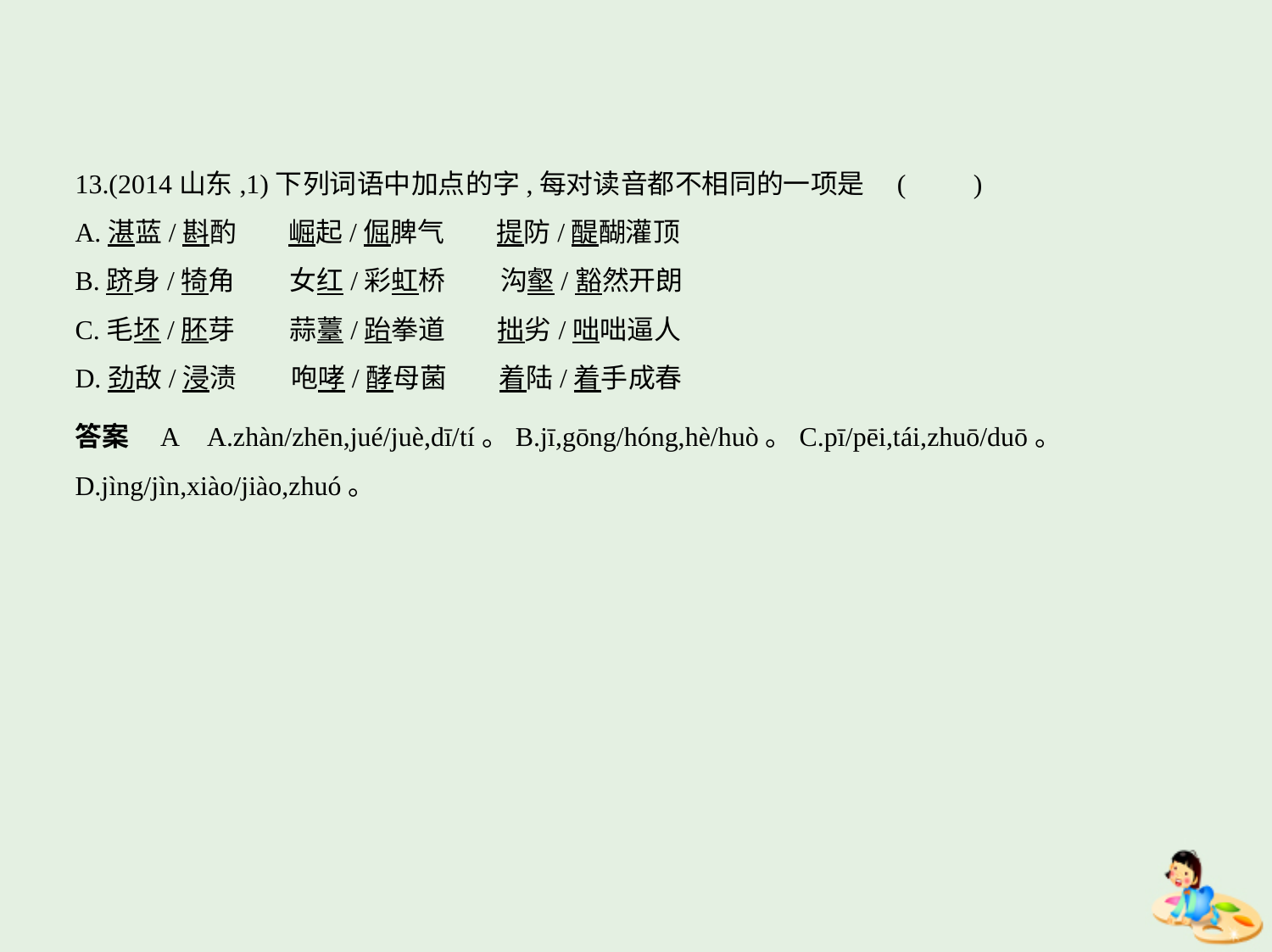

13.(2014山东,1)下列词语中加点的字,每对读音都不相同的一项是 (　　)
A.湛蓝/斟酌　    崛起/倔脾气　    提防/醍醐灌顶
B.跻身/犄角　　女红/彩虹桥　　沟壑/豁然开朗
C.毛坯/胚芽　　蒜薹/跆拳道　    拙劣/咄咄逼人
D.劲敌/浸渍　　咆哮/酵母菌　    着陆/着手成春
答案    A    A.zhàn/zhēn,jué/juè,dī/tí。B.jī,gōng/hóng,hè/huò。C.pī/pēi,tái,zhuō/duō。
D.jìng/jìn,xiào/jiào,zhuó。